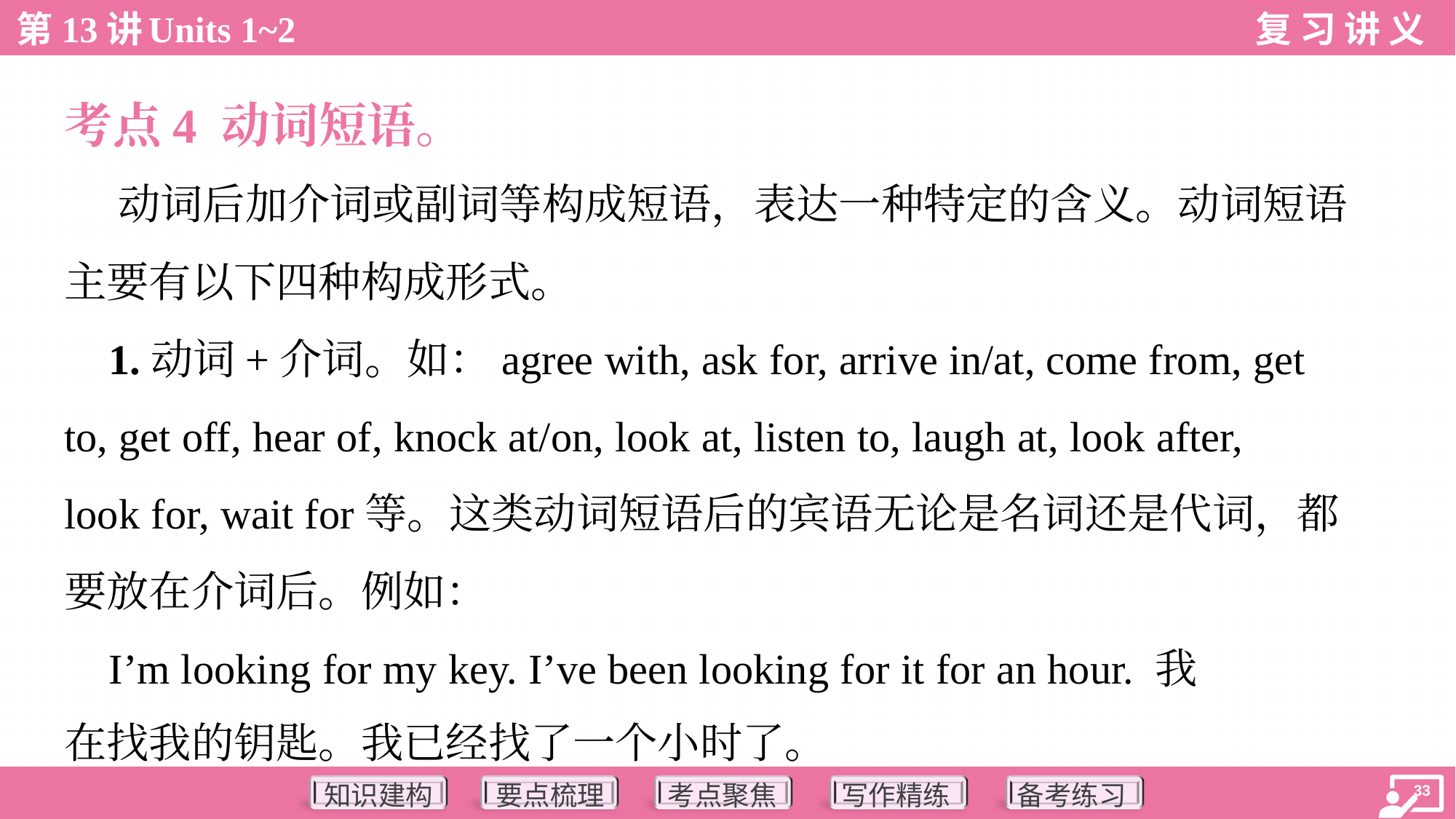

考点4 动词短语。
    动词后加介词或副词等构成短语，表达一种特定的含义。动词短语
主要有以下四种构成形式。
    1.动词+介词。如：agree with, ask for, arrive in/at, come from, get
to, get off, hear of, knock at/on, look at, listen to, laugh at, look after,
look for, wait for等。这类动词短语后的宾语无论是名词还是代词，都
要放在介词后。例如：
    I’m looking for my key. I’ve been looking for it for an hour. 我
在找我的钥匙。我已经找了一个小时了。